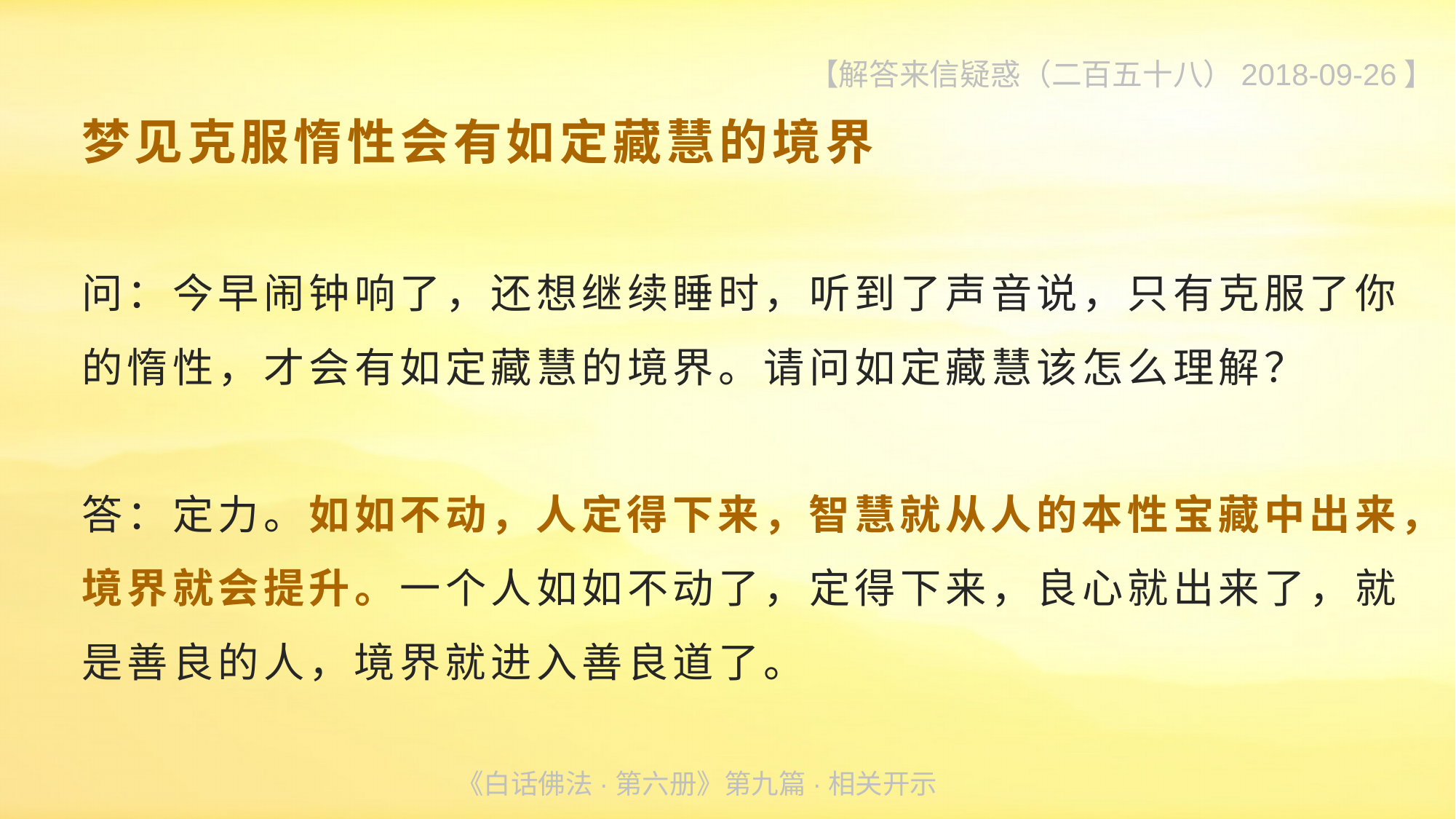

【解答来信疑惑（二百五十八）2018-09-26】
梦见克服惰性会有如定藏慧的境界

问：今早闹钟响了，还想继续睡时，听到了声音说，只有克服了你的惰性，才会有如定藏慧的境界。请问如定藏慧该怎么理解？

答：定力。如如不动，人定得下来，智慧就从人的本性宝藏中出来，境界就会提升。一个人如如不动了，定得下来，良心就出来了，就是善良的人，境界就进入善良道了。

《白话佛法·第六册》第九篇·相关开示